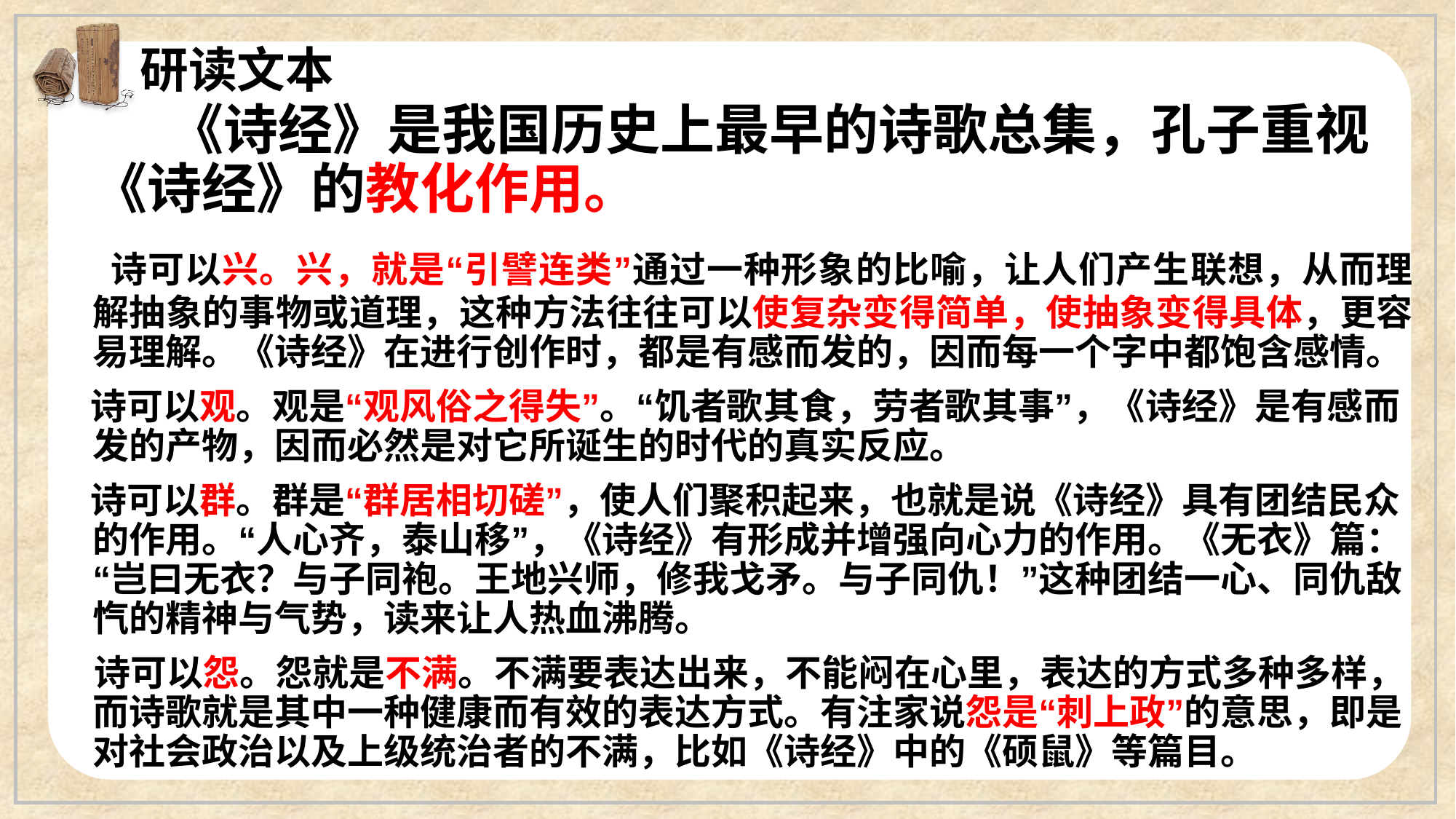

《诗经》是我国历史上最早的诗歌总集，孔子重视《诗经》的教化作用。
  诗可以兴。兴，就是“引譬连类”通过一种形象的比喻，让人们产生联想，从而理解抽象的事物或道理，这种方法往往可以使复杂变得简单，使抽象变得具体，更容易理解。《诗经》在进行创作时，都是有感而发的，因而每一个字中都饱含感情。
  诗可以观。观是“观风俗之得失”。“饥者歌其食，劳者歌其事”，《诗经》是有感而发的产物，因而必然是对它所诞生的时代的真实反应。
  诗可以群。群是“群居相切磋”，使人们聚积起来，也就是说《诗经》具有团结民众的作用。“人心齐，泰山移”，《诗经》有形成并增强向心力的作用。《无衣》篇：“岂曰无衣？与子同袍。王地兴师，修我戈矛。与子同仇！”这种团结一心、同仇敌忾的精神与气势，读来让人热血沸腾。
  诗可以怨。怨就是不满。不满要表达出来，不能闷在心里，表达的方式多种多样，而诗歌就是其中一种健康而有效的表达方式。有注家说怨是“刺上政”的意思，即是对社会政治以及上级统治者的不满，比如《诗经》中的《硕鼠》等篇目。